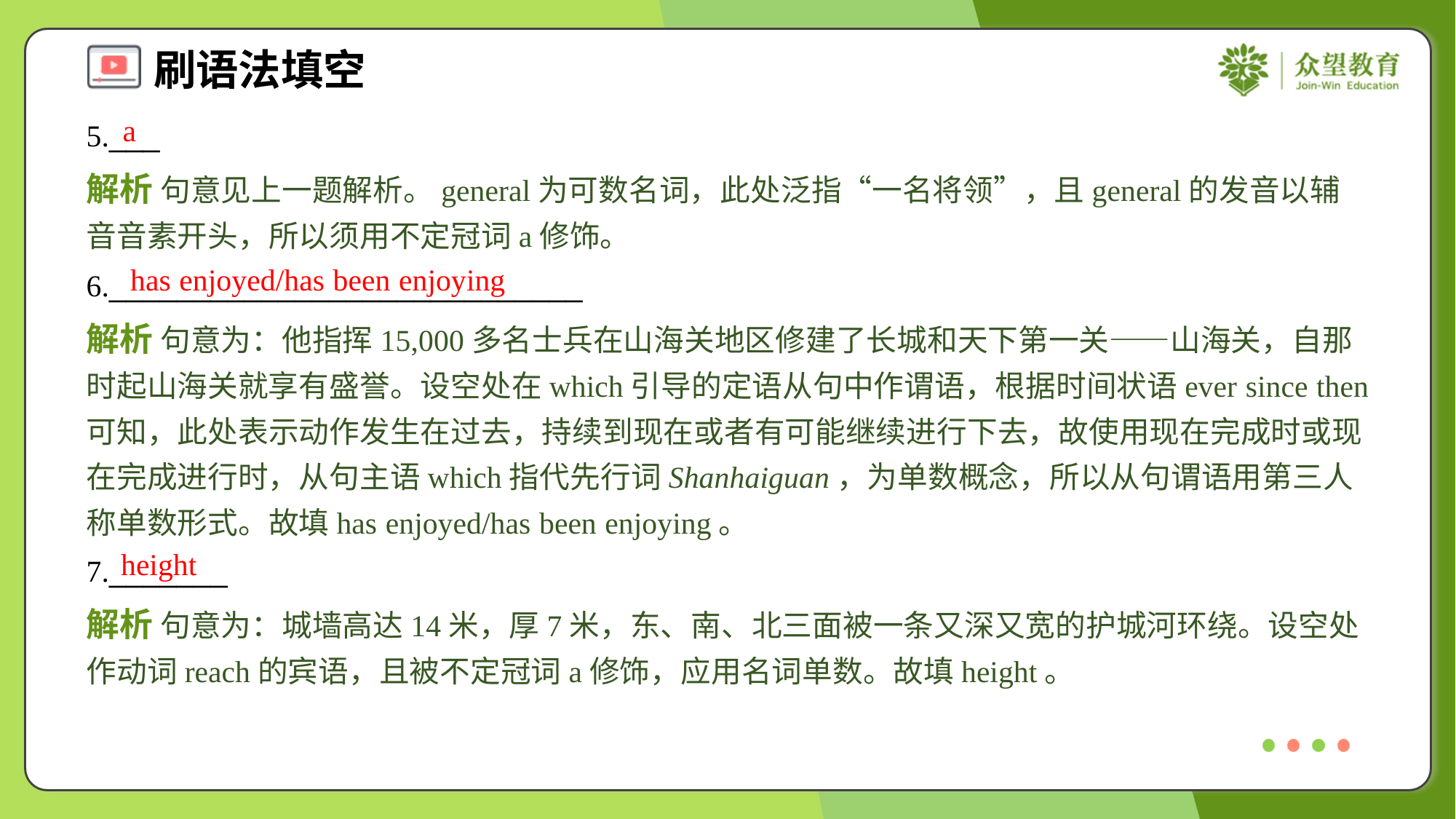

a
5.___
解析 句意见上一题解析。general为可数名词，此处泛指“一名将领”，且general的发音以辅音音素开头，所以须用不定冠词a修饰。
has enjoyed/has been enjoying
6.____________________________
解析 句意为：他指挥15,000多名士兵在山海关地区修建了长城和天下第一关——山海关，自那时起山海关就享有盛誉。设空处在which引导的定语从句中作谓语，根据时间状语ever since then可知，此处表示动作发生在过去，持续到现在或者有可能继续进行下去，故使用现在完成时或现在完成进行时，从句主语which指代先行词Shanhaiguan，为单数概念，所以从句谓语用第三人称单数形式。故填has enjoyed/has been enjoying。
height
7._______
解析 句意为：城墙高达14米，厚7米，东、南、北三面被一条又深又宽的护城河环绕。设空处作动词reach的宾语，且被不定冠词a修饰，应用名词单数。故填height。